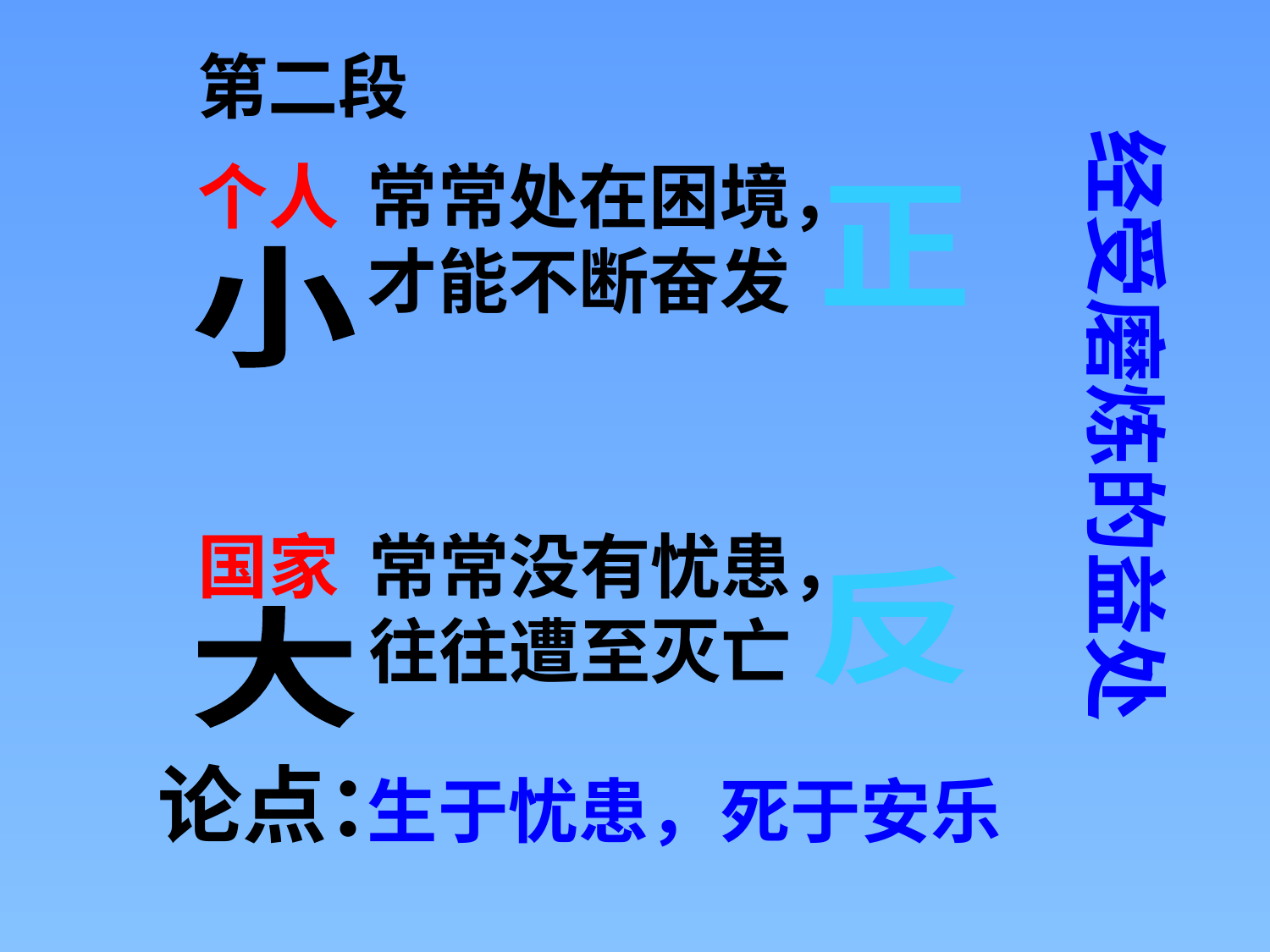

第二段
经受磨炼的益处

个人
常常处在困境，
才能不断奋发
正
小
国家
常常没有忧患，
往往遭至灭亡
反
大
论点：
生于忧患，死于安乐